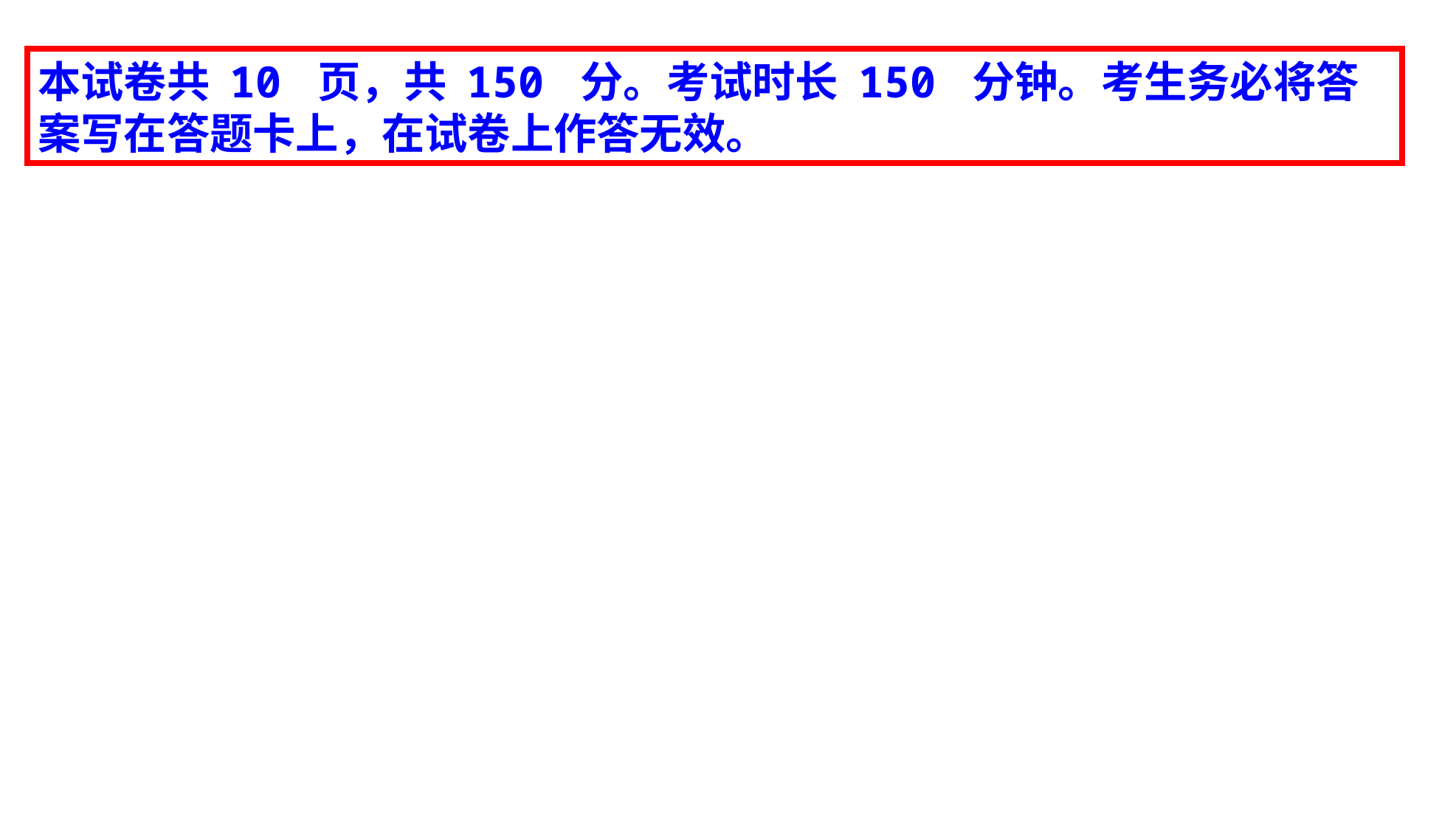

本试卷共 10 页，共 150 分。考试时长 150 分钟。考生务必将答案写在答题卡上，在试卷上作答无效。